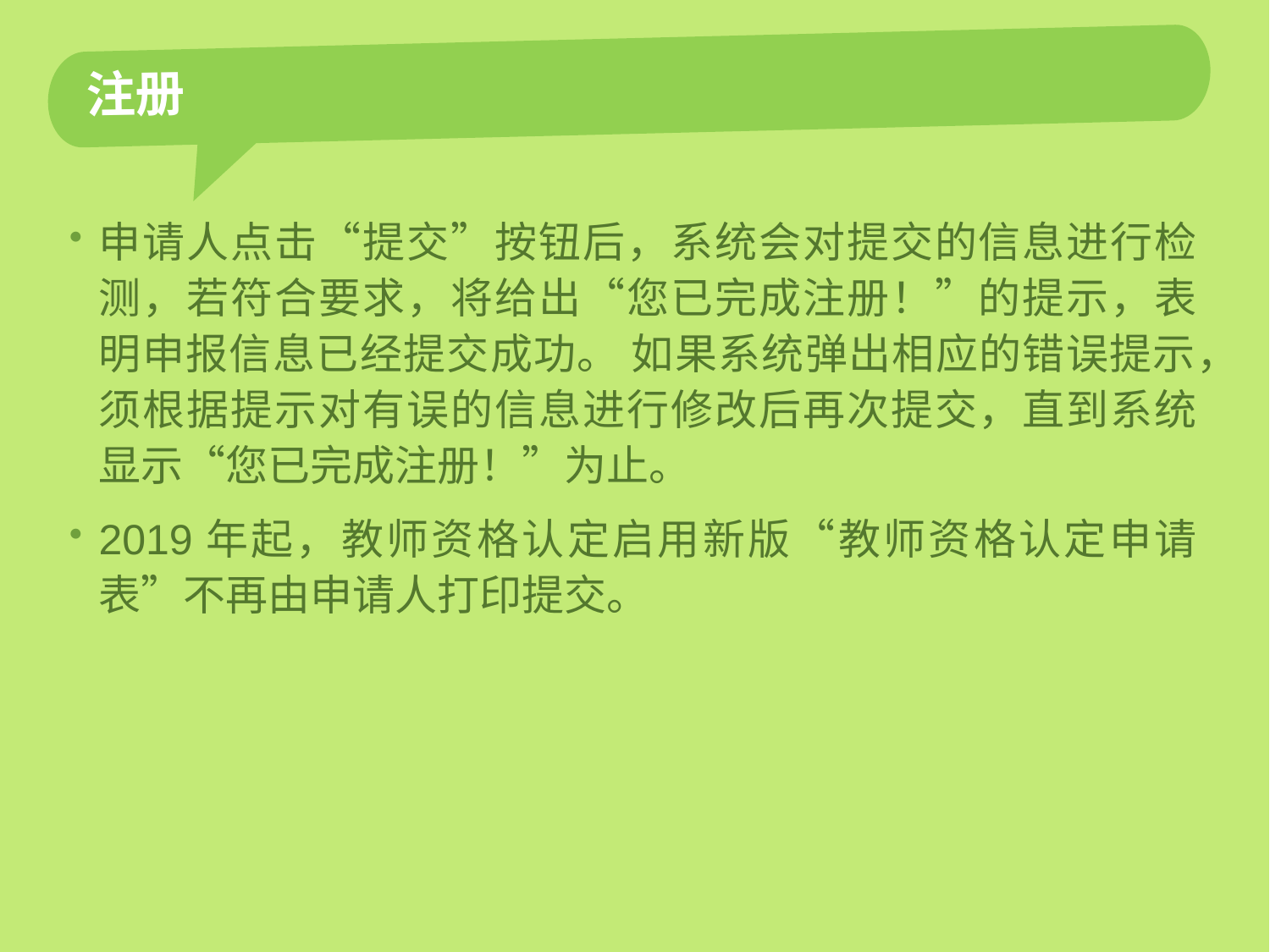

# 注册
申请人点击“提交”按钮后，系统会对提交的信息进行检测，若符合要求，将给出“您已完成注册！”的提示，表明申报信息已经提交成功。 如果系统弹出相应的错误提示，须根据提示对有误的信息进行修改后再次提交，直到系统显示“您已完成注册！”为止。
2019年起，教师资格认定启用新版“教师资格认定申请表”不再由申请人打印提交。